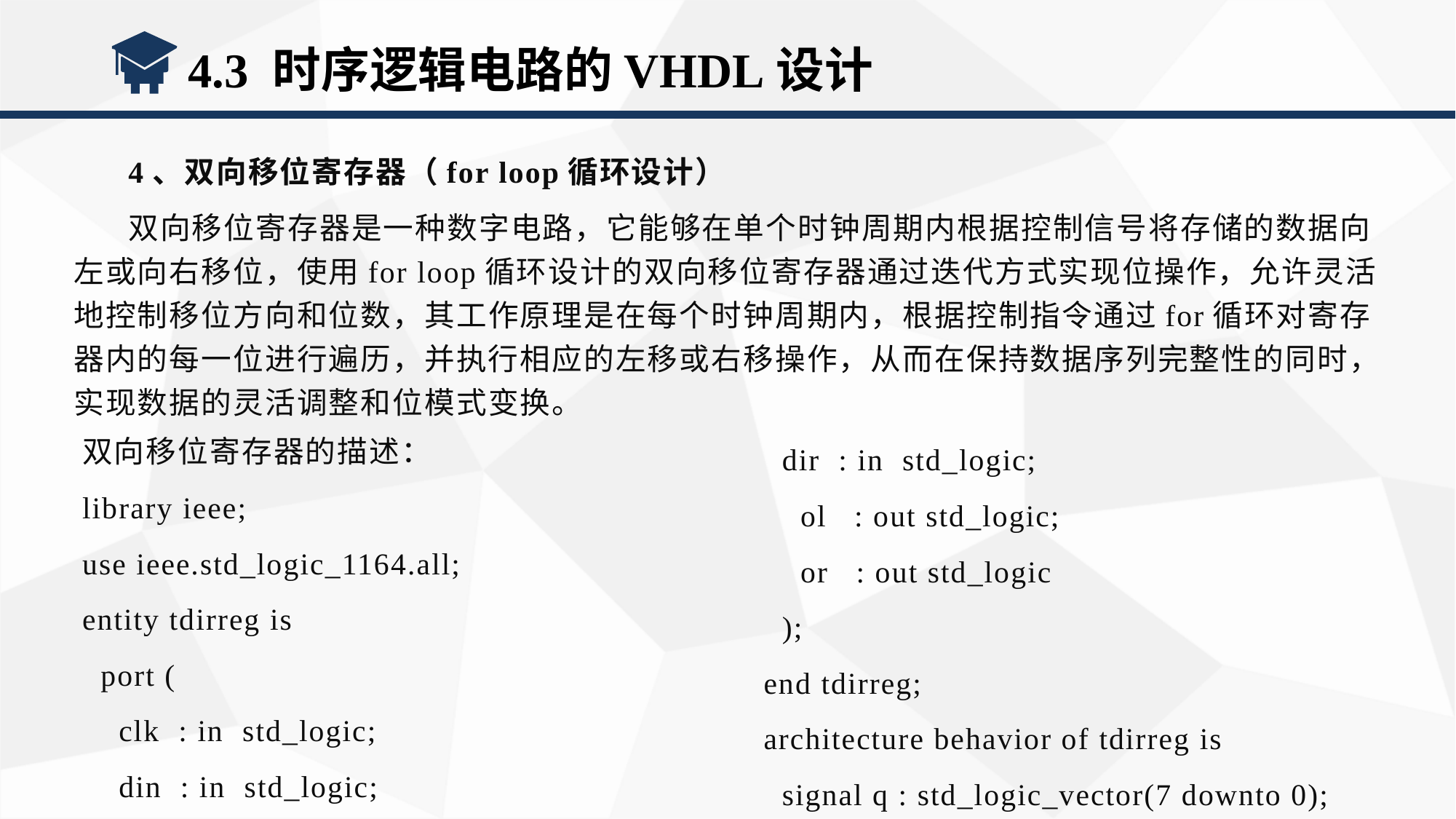

4.3 时序逻辑电路的VHDL设计

4、双向移位寄存器（for loop循环设计）
双向移位寄存器是一种数字电路，它能够在单个时钟周期内根据控制信号将存储的数据向左或向右移位，使用for loop循环设计的双向移位寄存器通过迭代方式实现位操作，允许灵活地控制移位方向和位数，其工作原理是在每个时钟周期内，根据控制指令通过for循环对寄存器内的每一位进行遍历，并执行相应的左移或右移操作，从而在保持数据序列完整性的同时，实现数据的灵活调整和位模式变换。
双向移位寄存器的描述：
library ieee;
use ieee.std_logic_1164.all;
entity tdirreg is
  port (
    clk  : in  std_logic;
    din  : in  std_logic;

  dir  : in  std_logic;
    ol   : out std_logic;
    or   : out std_logic
  );
end tdirreg;
architecture behavior of tdirreg is
  signal q : std_logic_vector(7 downto 0);